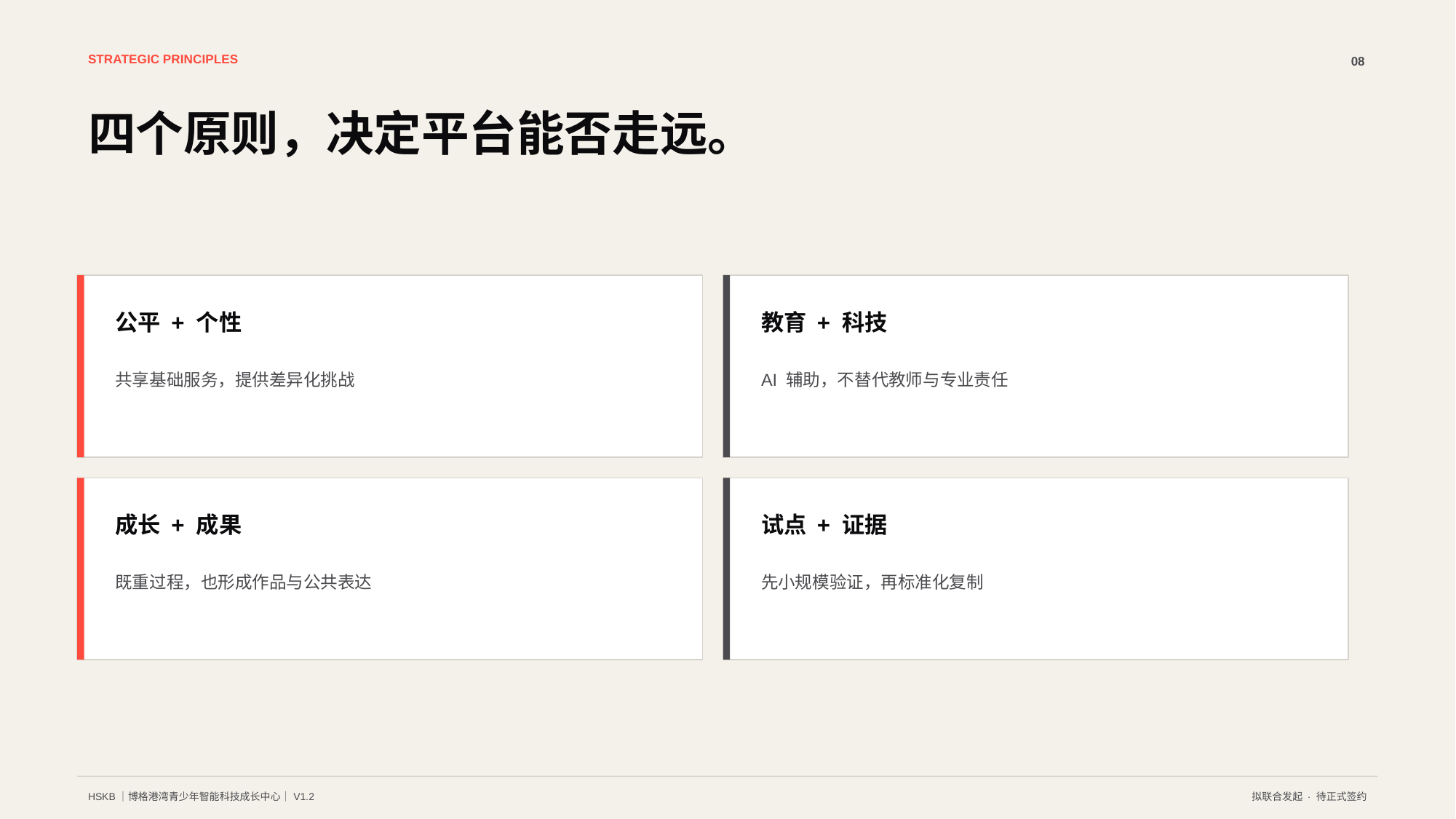

STRATEGIC PRINCIPLES
08
四个原则，决定平台能否走远。

公平 + 个性
教育 + 科技
共享基础服务，提供差异化挑战
AI 辅助，不替代教师与专业责任

成长 + 成果
试点 + 证据
既重过程，也形成作品与公共表达
先小规模验证，再标准化复制

HSKB｜博格港湾青少年智能科技成长中心｜V1.2
拟联合发起 · 待正式签约